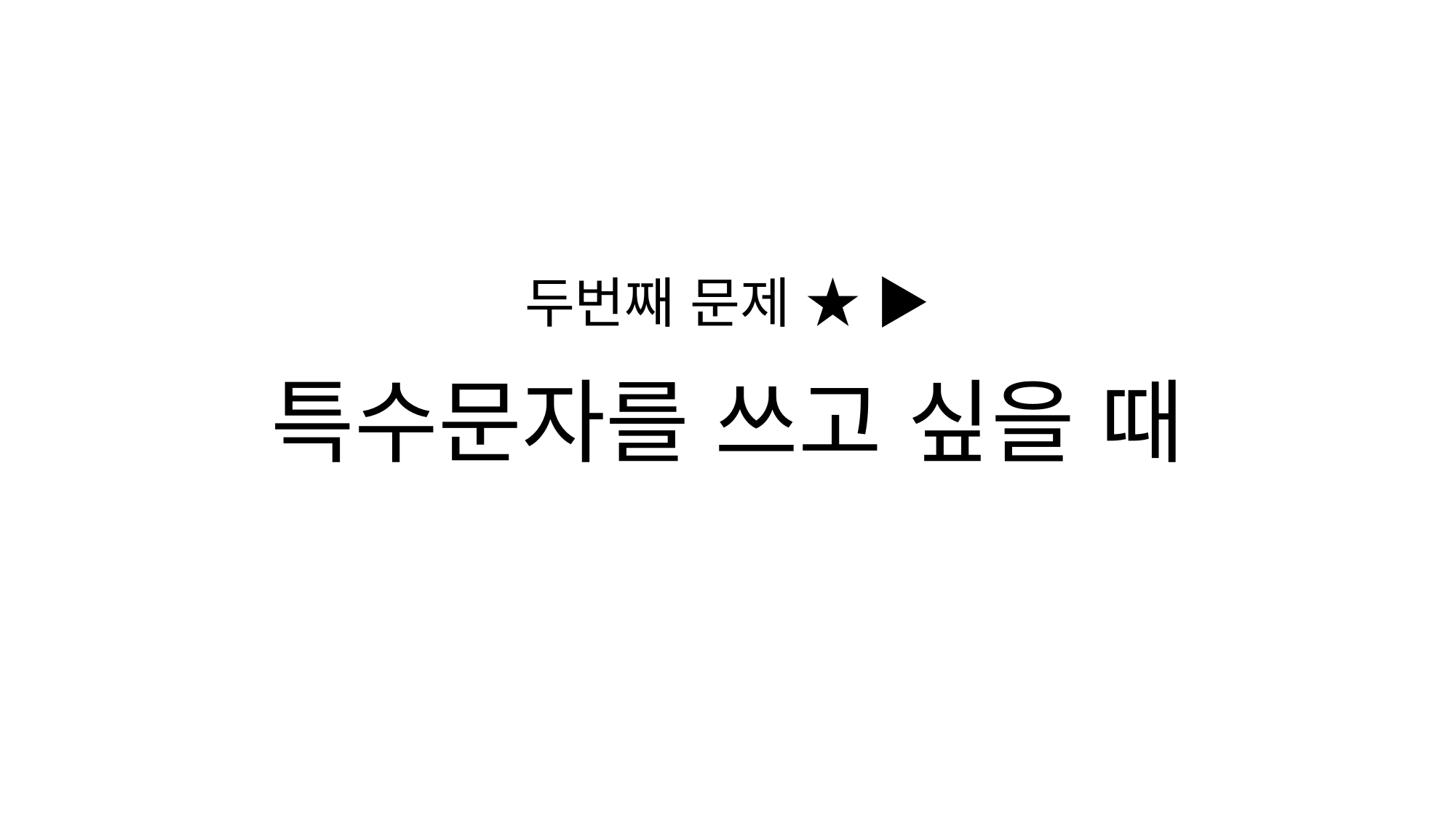

두번째 문제 ★ ▶
특수문자를 쓰고 싶을 때